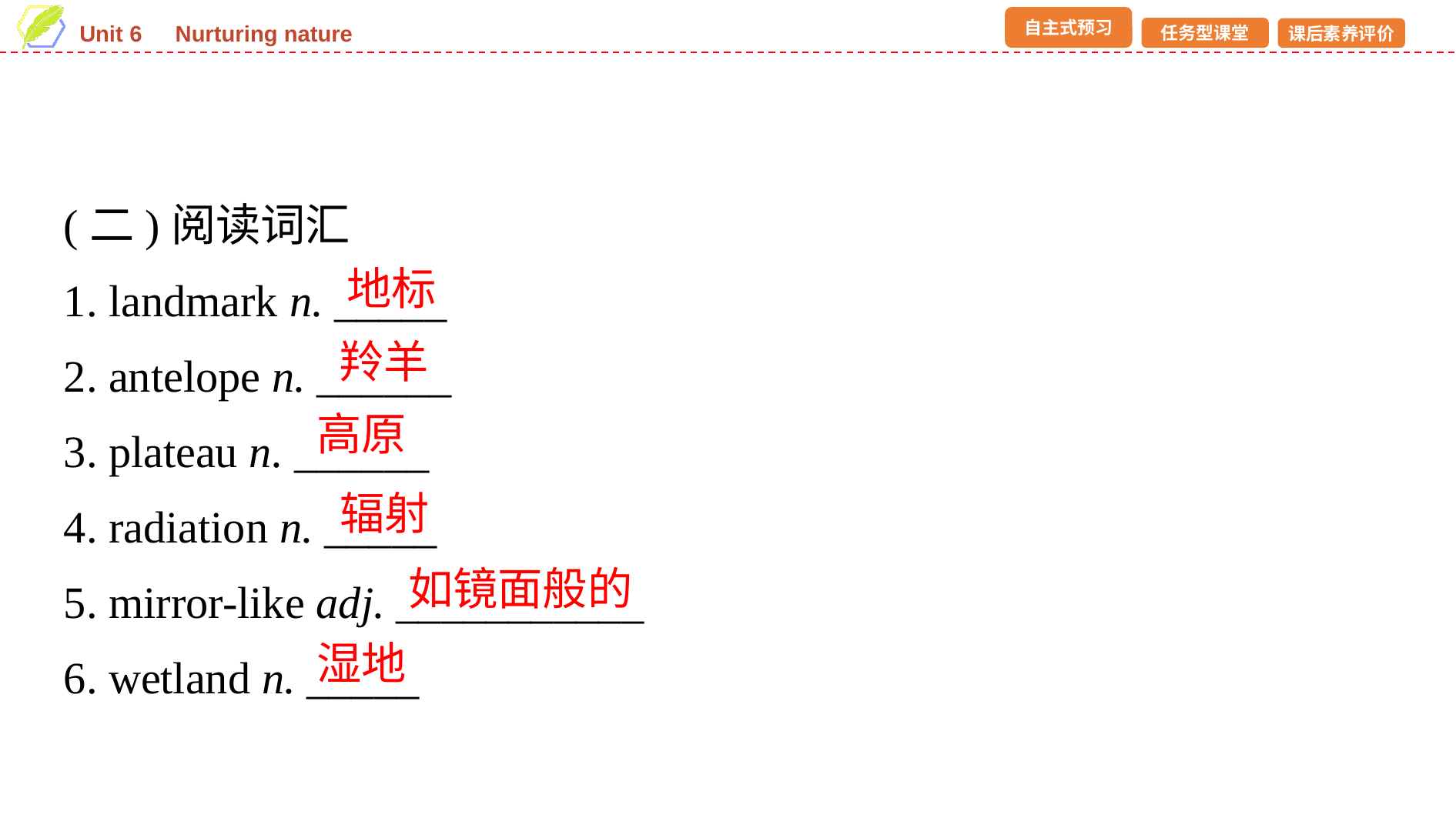

(二)阅读词汇
1. landmark n. _____
2. antelope n. ______
3. plateau n. ______
4. radiation n. _____
5. mirror-like adj. ___________
6. wetland n. _____
地标
羚羊
高原
辐射
如镜面般的
湿地